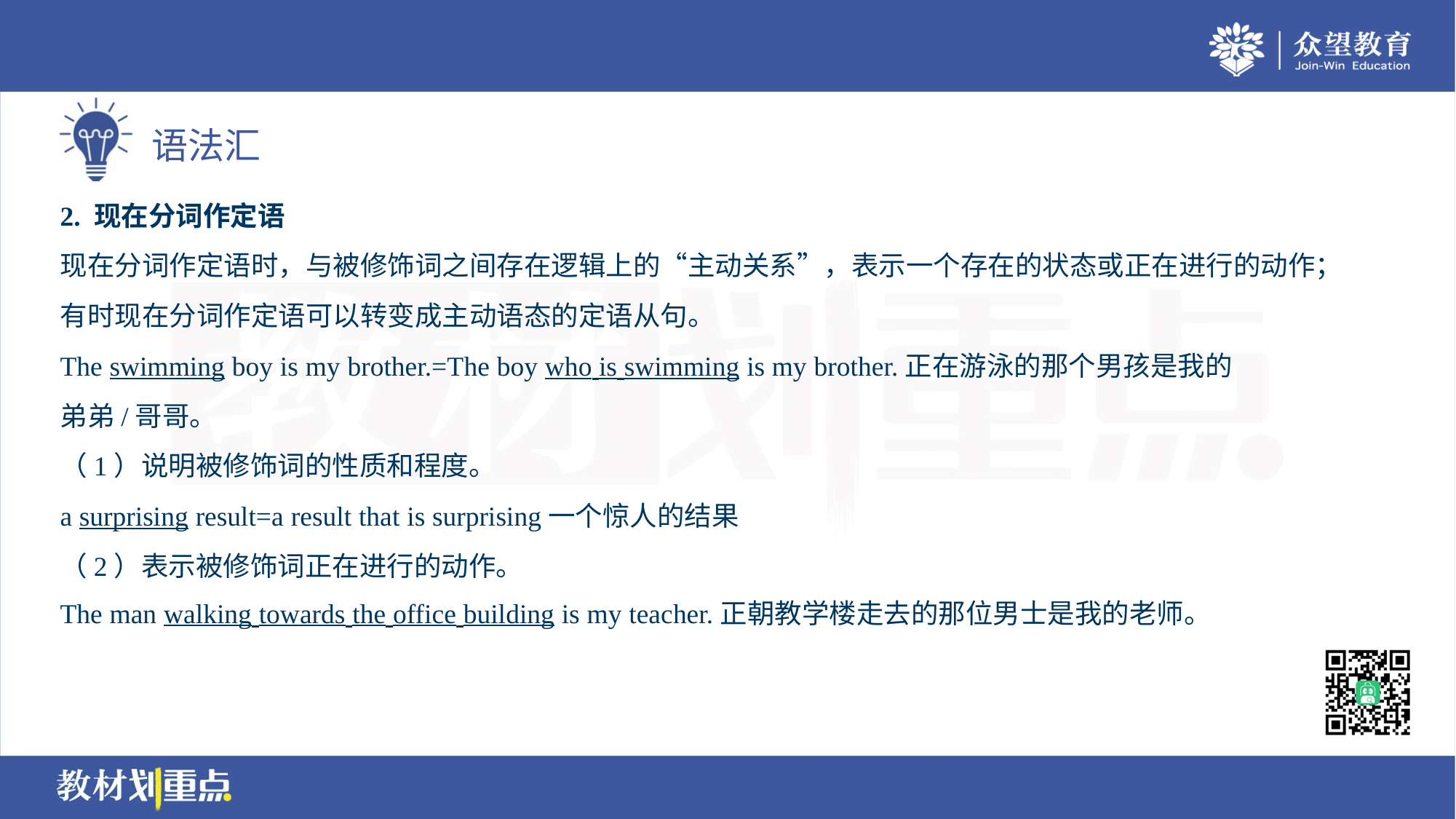

2. 现在分词作定语
现在分词作定语时，与被修饰词之间存在逻辑上的“主动关系”，表示一个存在的状态或正在进行的动作；
有时现在分词作定语可以转变成主动语态的定语从句。
The swimming boy is my brother.=The boy who is swimming is my brother.正在游泳的那个男孩是我的
弟弟/哥哥。
（1）说明被修饰词的性质和程度。
a surprising result=a result that is surprising一个惊人的结果
（2）表示被修饰词正在进行的动作。
The man walking towards the office building is my teacher.正朝教学楼走去的那位男士是我的老师。